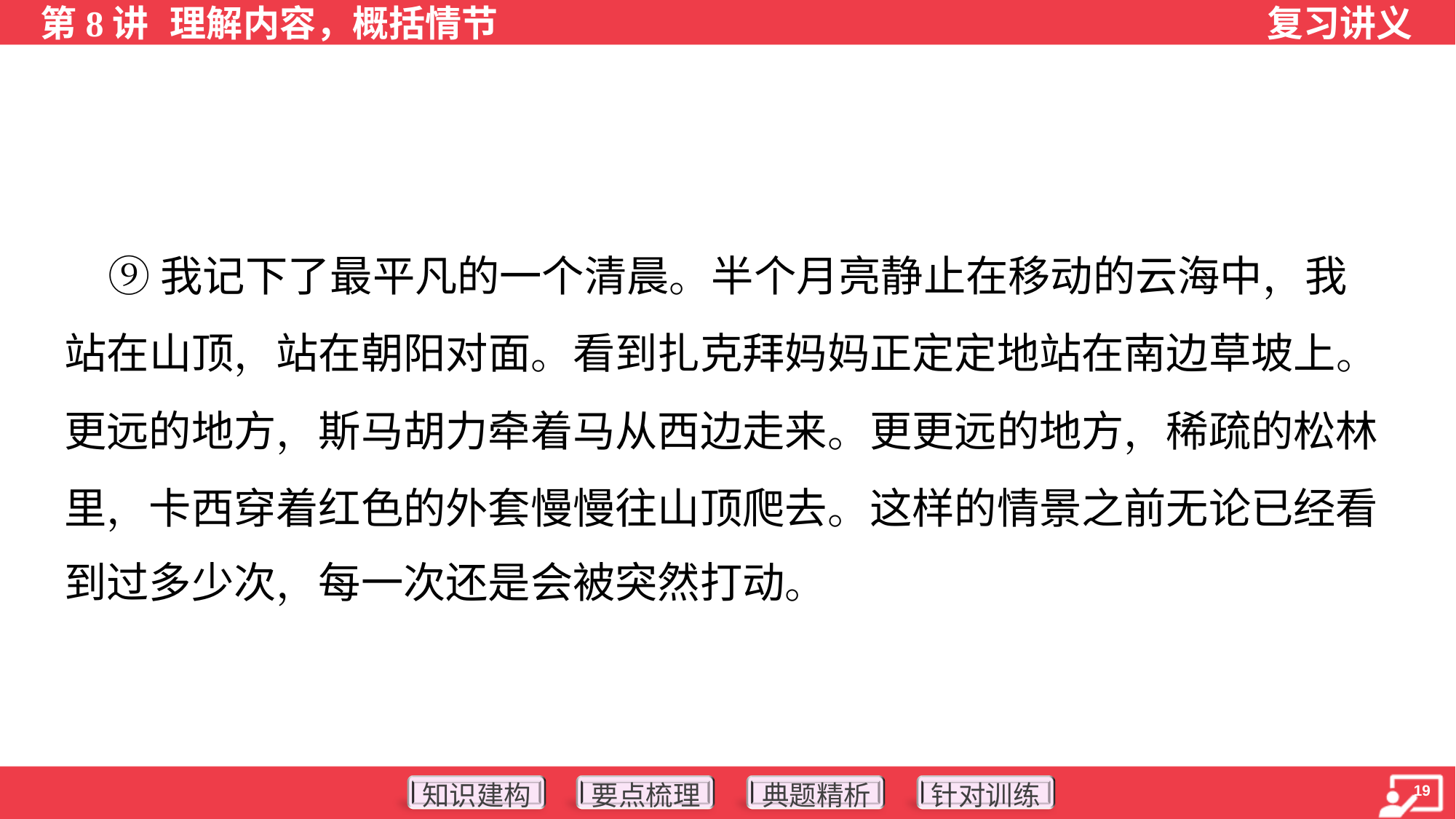

⑨我记下了最平凡的一个清晨。半个月亮静止在移动的云海中，我
站在山顶，站在朝阳对面。看到扎克拜妈妈正定定地站在南边草坡上。
更远的地方，斯马胡力牵着马从西边走来。更更远的地方，稀疏的松林
里，卡西穿着红色的外套慢慢往山顶爬去。这样的情景之前无论已经看
到过多少次，每一次还是会被突然打动。